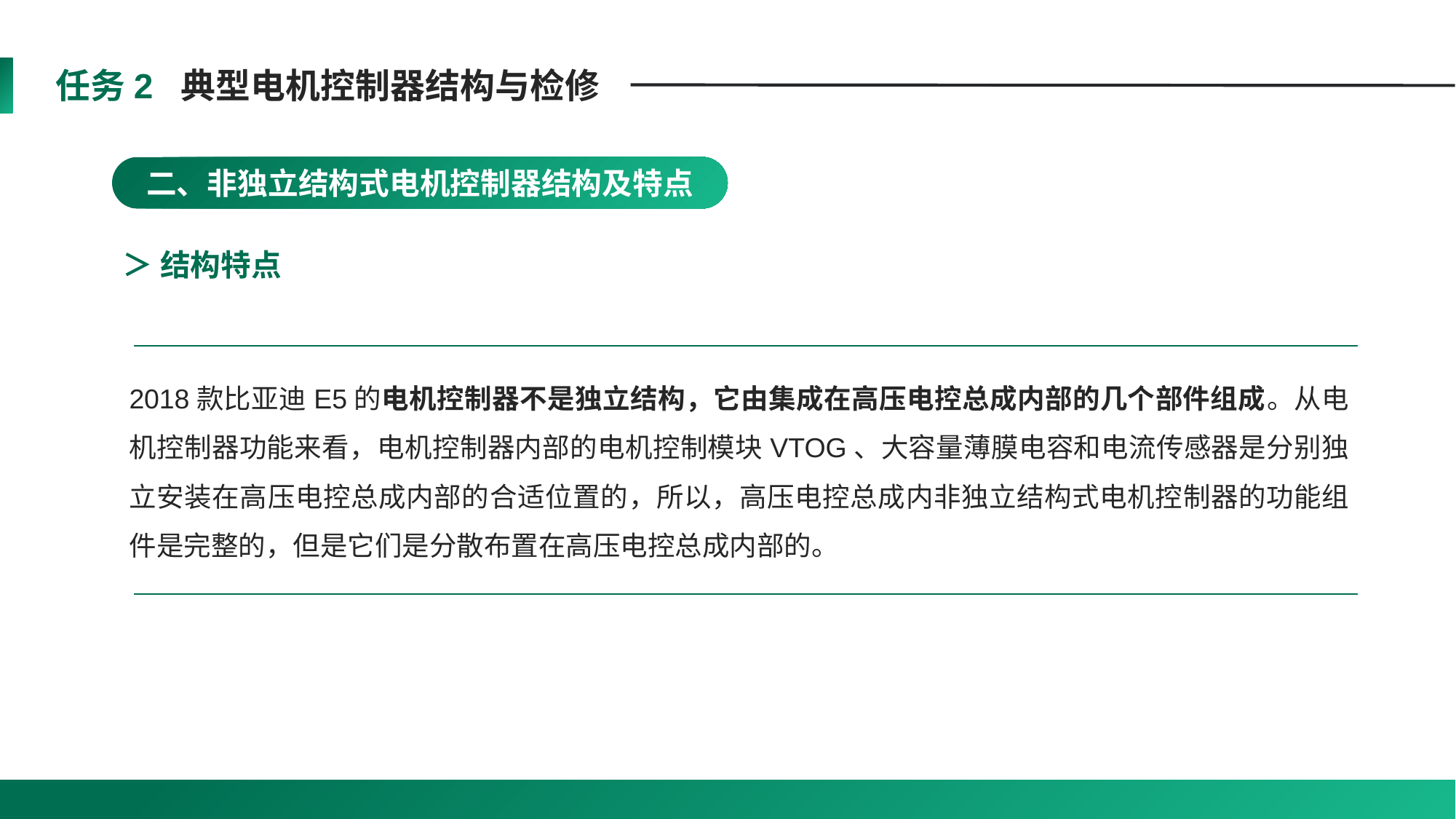

任务2  典型电机控制器结构与检修
二、非独立结构式电机控制器结构及特点
＞ 结构特点
2018款比亚迪E5的电机控制器不是独立结构，它由集成在高压电控总成内部的几个部件组成。从电机控制器功能来看，电机控制器内部的电机控制模块VTOG、大容量薄膜电容和电流传感器是分别独立安装在高压电控总成内部的合适位置的，所以，高压电控总成内非独立结构式电机控制器的功能组件是完整的，但是它们是分散布置在高压电控总成内部的。